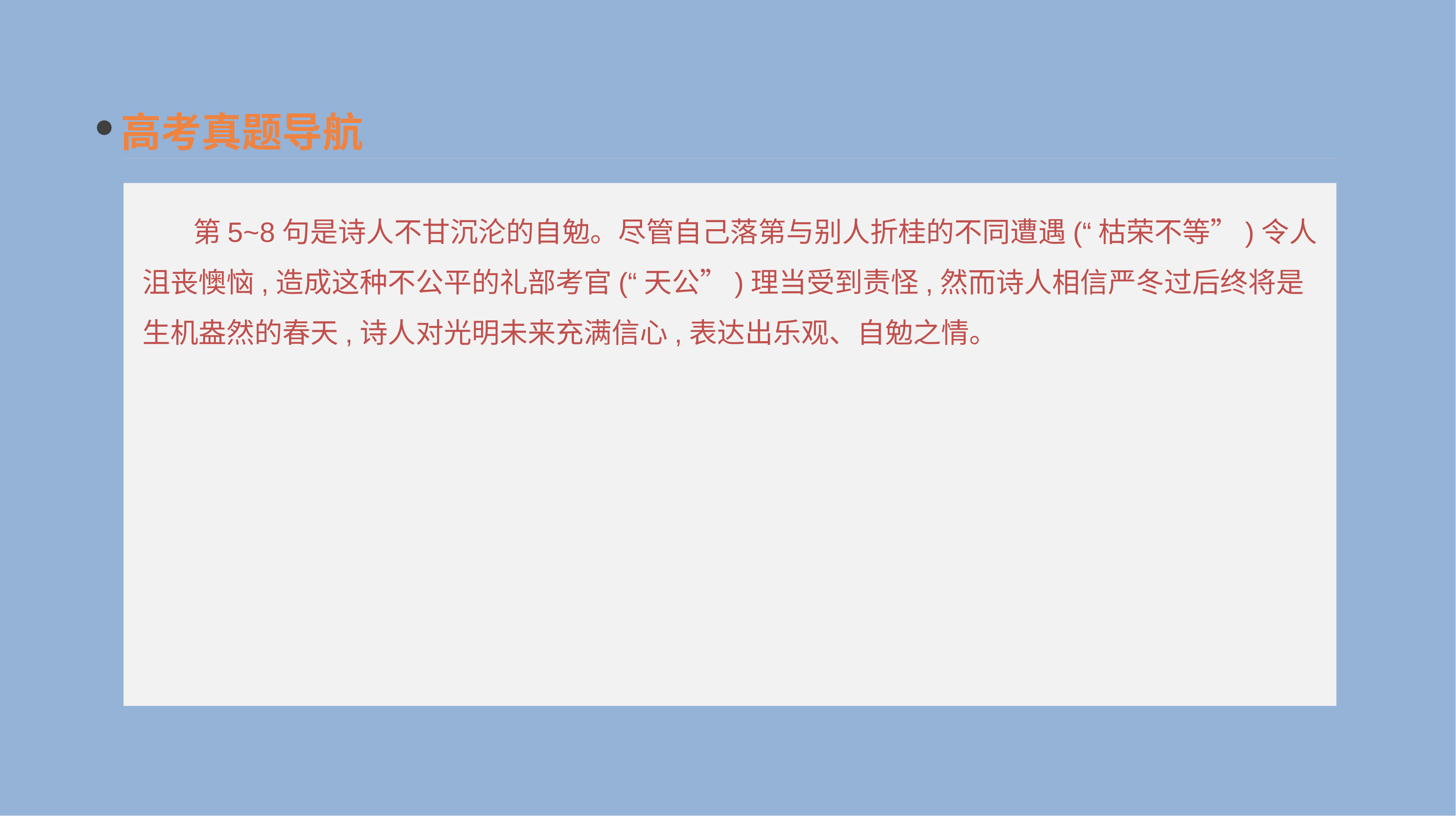

高考真题导航

       第5~8句是诗人不甘沉沦的自勉。尽管自己落第与别人折桂的不同遭遇(“枯荣不等”)令人沮丧懊恼,造成这种不公平的礼部考官(“天公”)理当受到责怪,然而诗人相信严冬过后终将是生机盎然的春天,诗人对光明未来充满信心,表达出乐观、自勉之情。